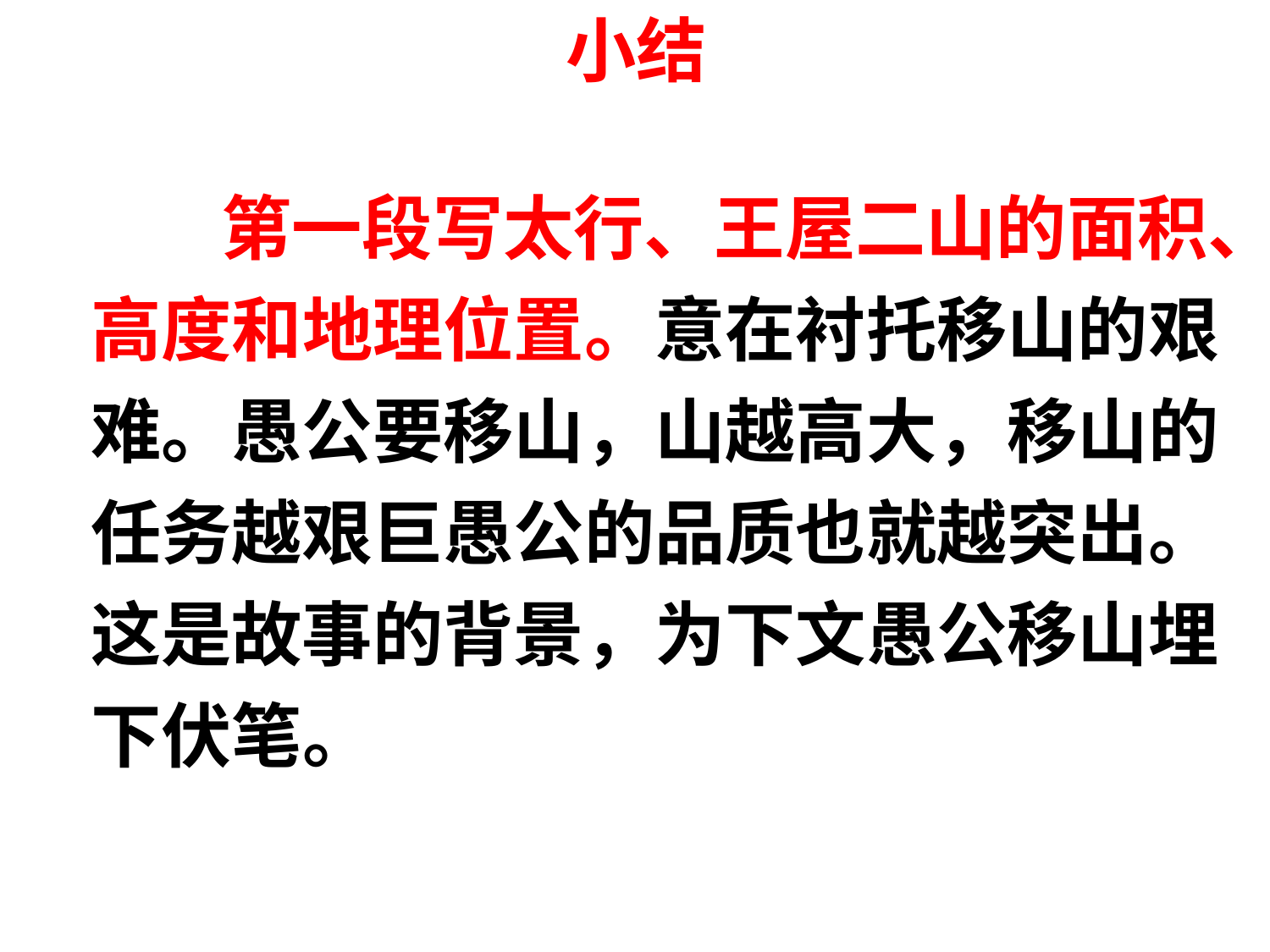

# 小结
          第一段写太行、王屋二山的面积、高度和地理位置。意在衬托移山的艰难。愚公要移山，山越高大，移山的任务越艰巨愚公的品质也就越突出。这是故事的背景，为下文愚公移山埋下伏笔。